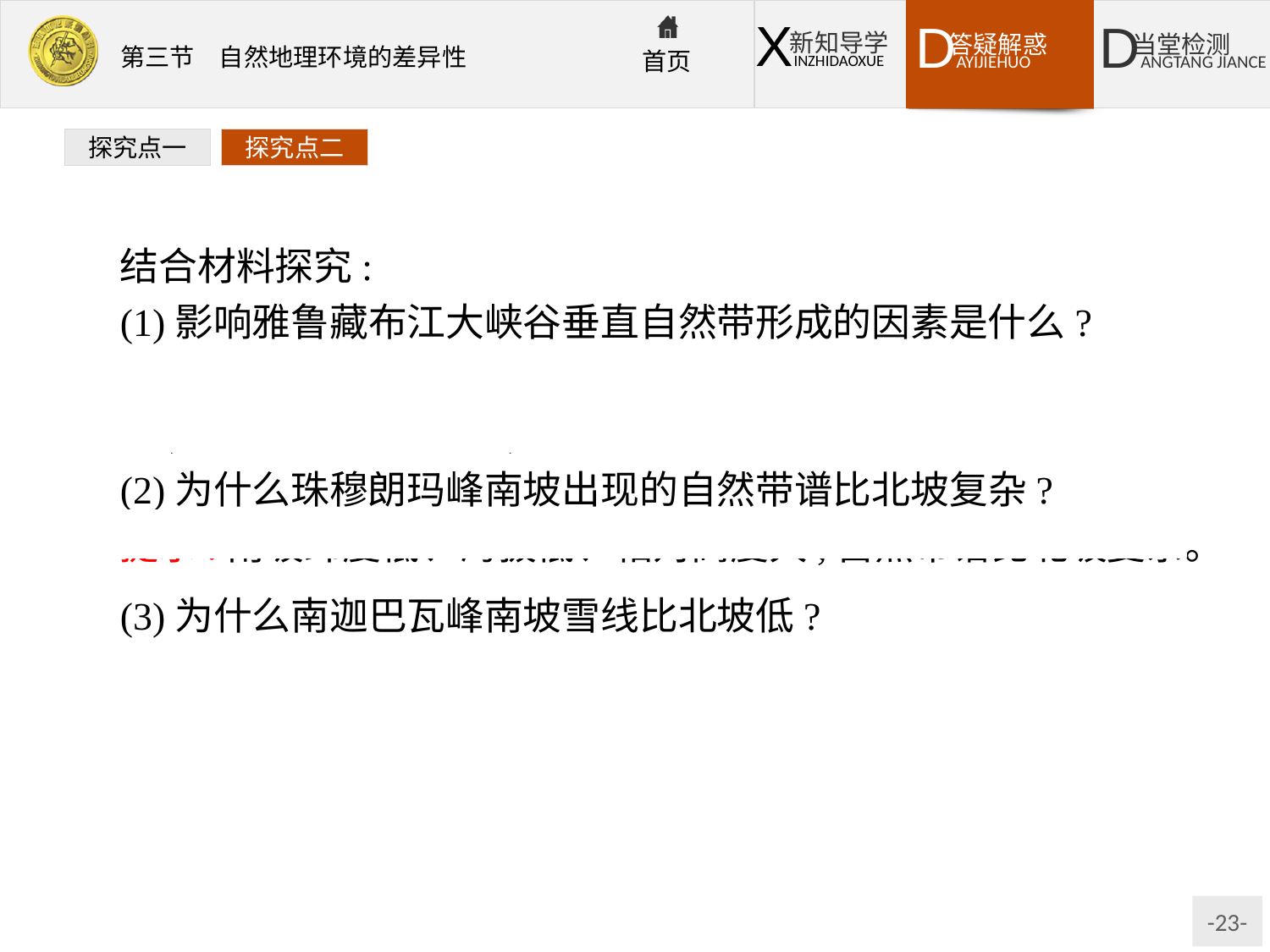

探究点一
探究点二
结合材料探究:
(1)影响雅鲁藏布江大峡谷垂直自然带形成的因素是什么?
提示:高大的山脉,随着海拔的变化,从山麓到山顶水热条件差异大,形成了垂直气候带,自然景观也出现了垂直分异规律。
(2)为什么珠穆朗玛峰南坡出现的自然带谱比北坡复杂?
提示:南坡纬度低、海拔低、相对高度大,自然带谱比北坡复杂。

(3)为什么南迦巴瓦峰南坡雪线比北坡低?
提示:因为南坡处在来自印度洋的西南季风的迎风坡,降水量大,因而积雪量大,雪线较北坡低。